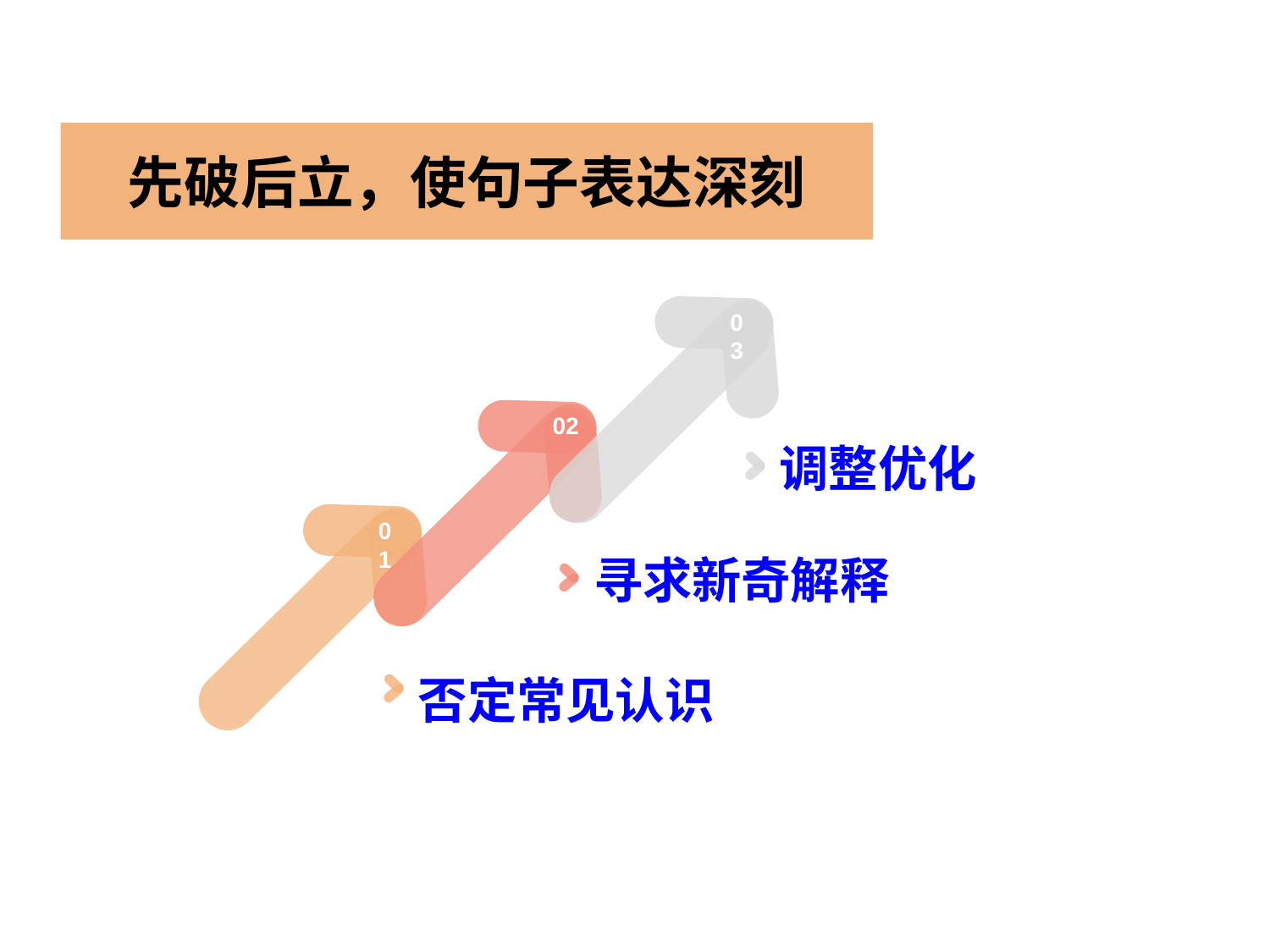

先破后立，使句子表达深刻

03

02
调整优化

01

寻求新奇解释

否定常见认识